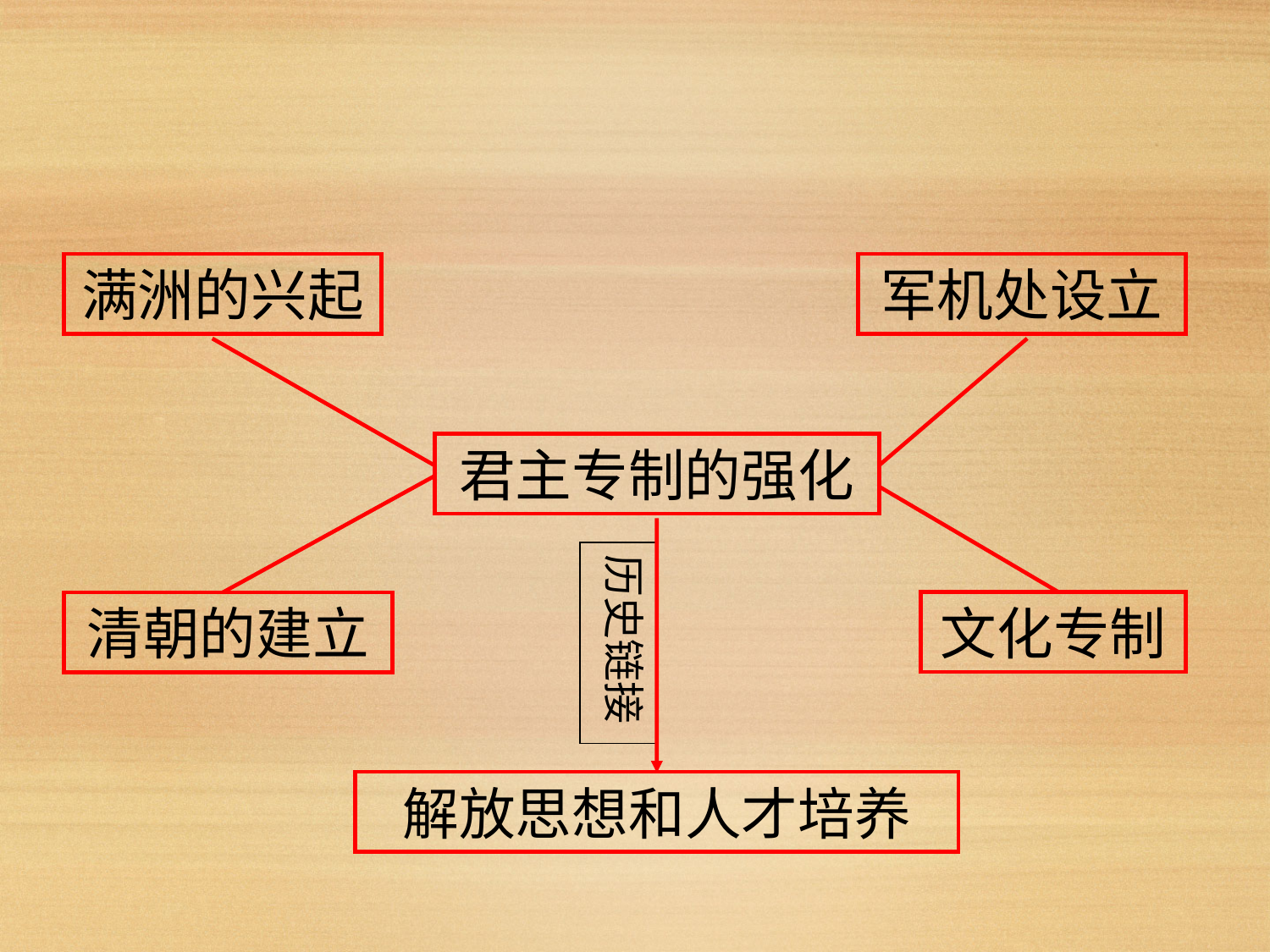

满洲的兴起
军机处设立

君主专制的强化

历史链接
文化专制
清朝的建立
解放思想和人才培养